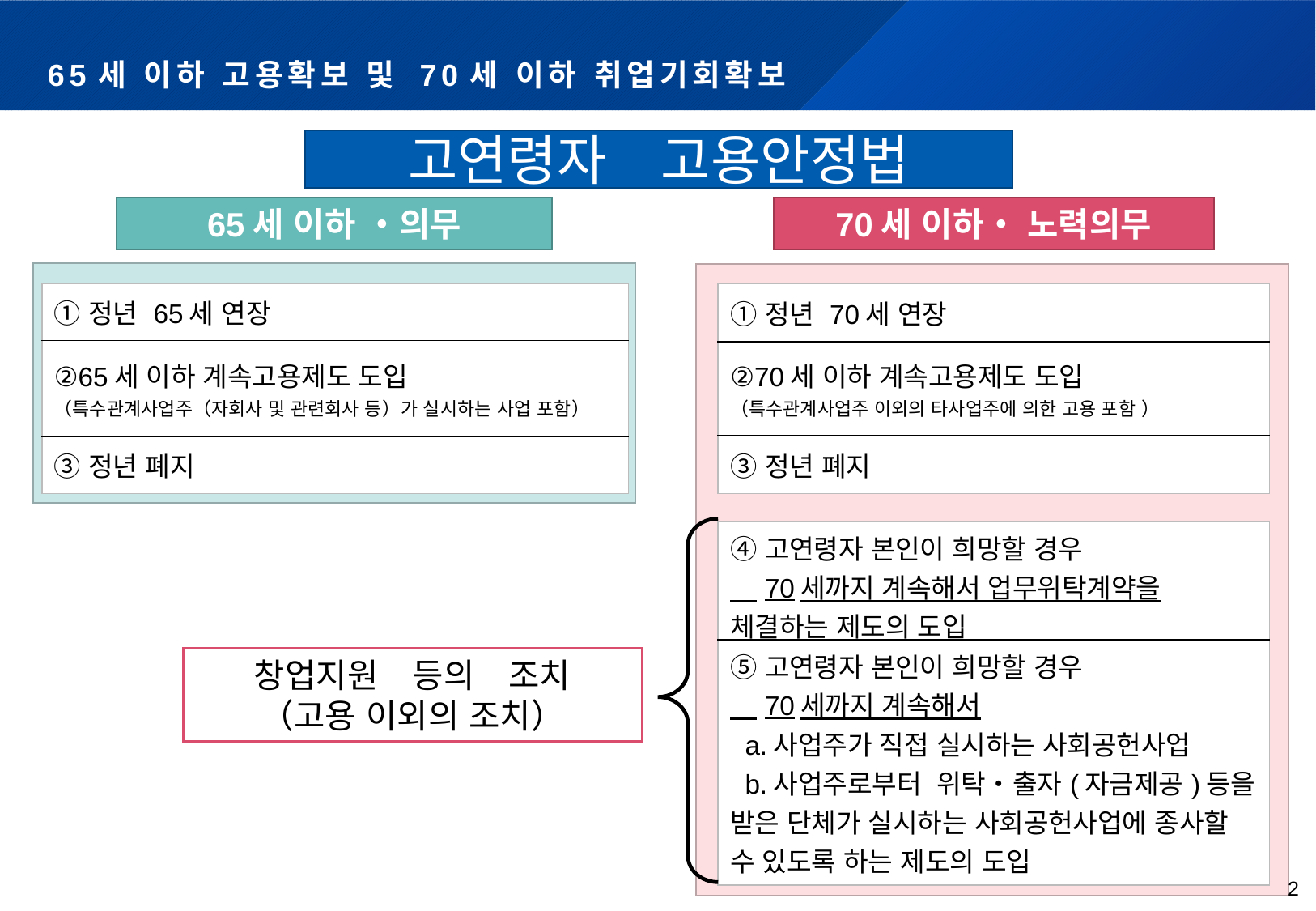

# 65세 이하 고용확보 및 70세 이하 취업기회확보
고연령자　고용안정법
65세 이하 ・의무
70세 이하・ 노력의무

| ①정년 65세 연장 |
| --- |
| ②65세 이하 계속고용제도 도입 （특수관계사업주（자회사 및 관련회사 등）가 실시하는 사업 포함） |
| ③정년 폐지 |
| ①정년 70세 연장 |
| --- |
| ②70세 이하 계속고용제도 도입 （특수관계사업주 이외의 타사업주에 의한 고용 포함 ） |
| ③정년 폐지 |

| ④고연령자 본인이 희망할 경우 　70세까지 계속해서 업무위탁계약을 체결하는 제도의 도입 |
| --- |
| ⑤고연령자 본인이 희망할 경우 　70세까지 계속해서 a.사업주가 직접 실시하는 사회공헌사업 b.사업주로부터 위탁・출자(자금제공)등을 받은 단체가 실시하는 사회공헌사업에 종사할 수 있도록 하는 제도의 도입 |
창업지원　등의　조치
（고용 이외의 조치）
2